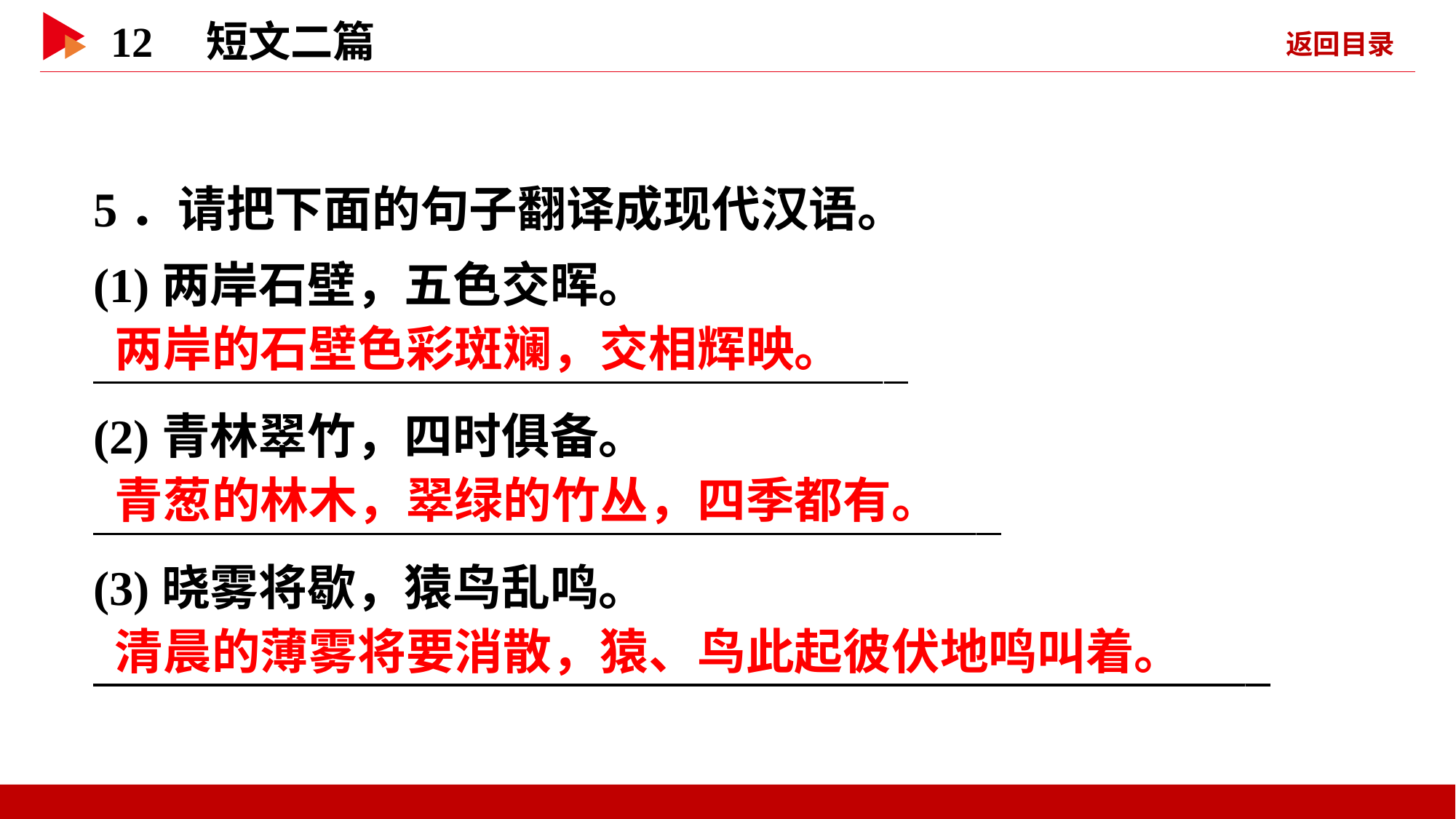

5．请把下面的句子翻译成现代汉语。
(1)两岸石壁，五色交晖。
                                                           _
(2)青林翠竹，四时俱备。
                                                                  _
(3)晓雾将歇，猿鸟乱鸣。
                                                                                      _
 两岸的石壁色彩斑斓，交相辉映。
 青葱的林木，翠绿的竹丛，四季都有。
 清晨的薄雾将要消散，猿、鸟此起彼伏地鸣叫着。